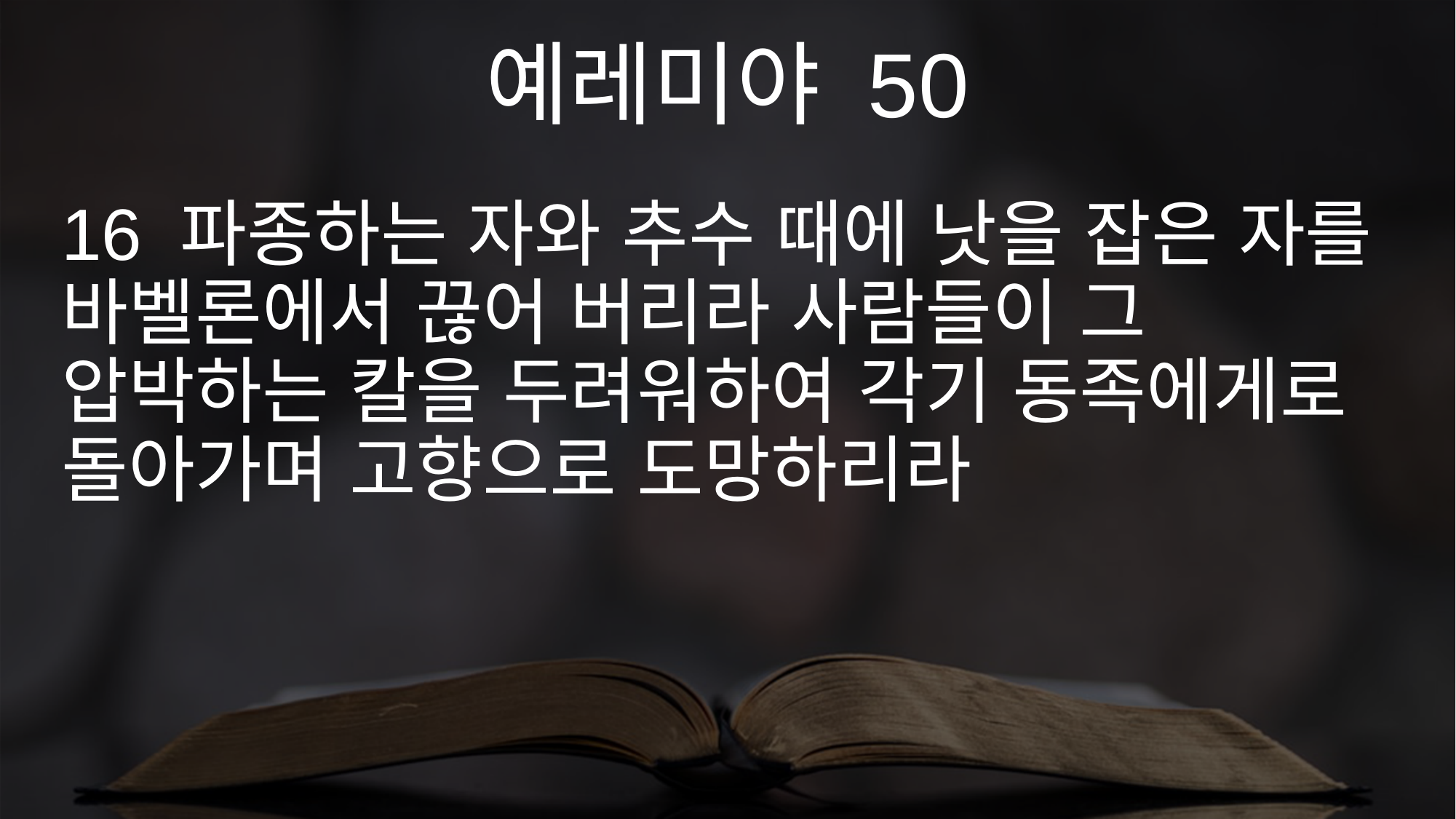

예레미야 50
16 파종하는 자와 추수 때에 낫을 잡은 자를 바벨론에서 끊어 버리라 사람들이 그 압박하는 칼을 두려워하여 각기 동족에게로 돌아가며 고향으로 도망하리라